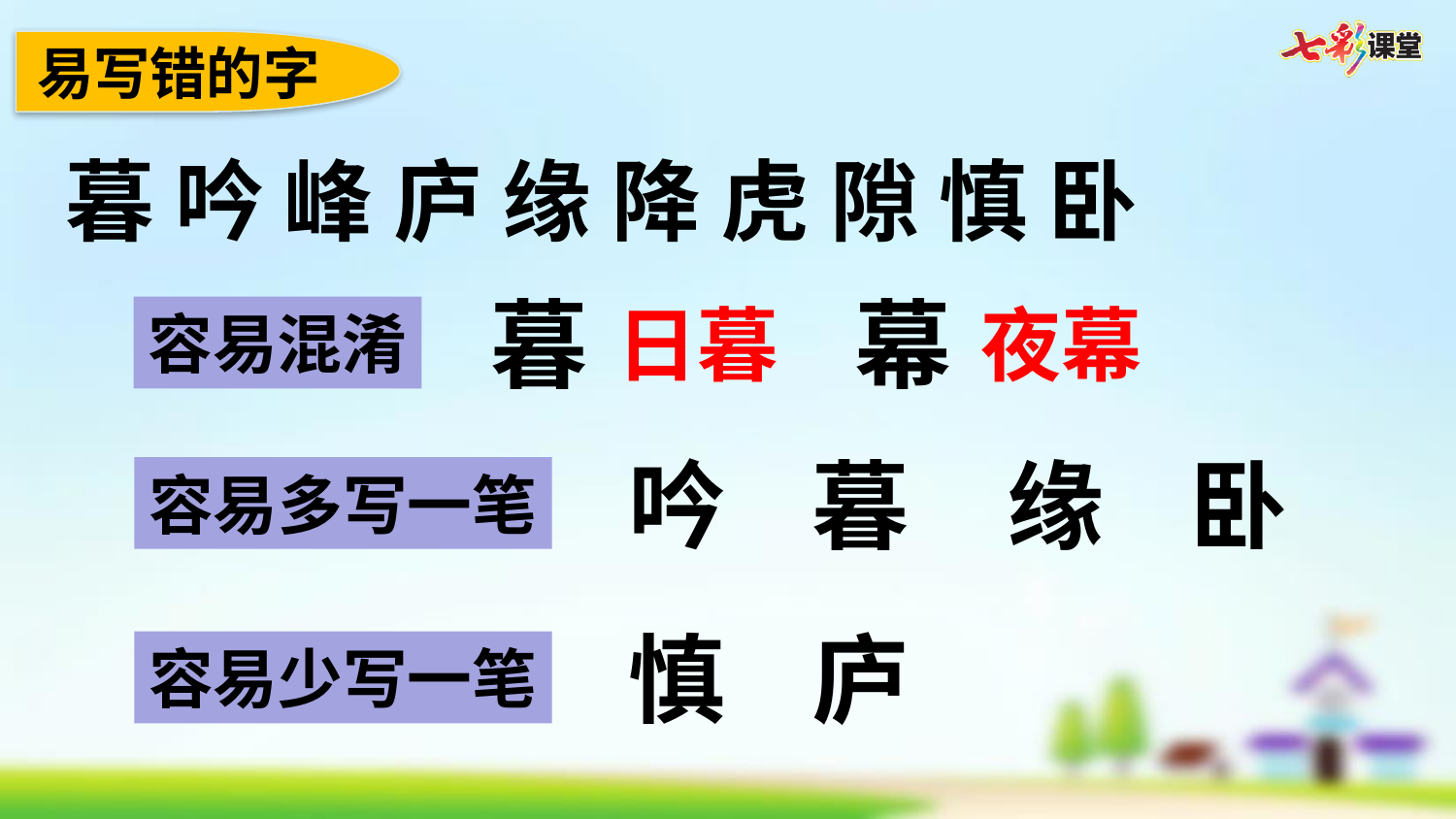

易写错的字
暮 吟 峰 庐 缘 降 虎 隙 慎 卧
暮
幕
日暮
夜幕
容易混淆
吟
暮
缘
卧
容易多写一笔
慎
庐
容易少写一笔